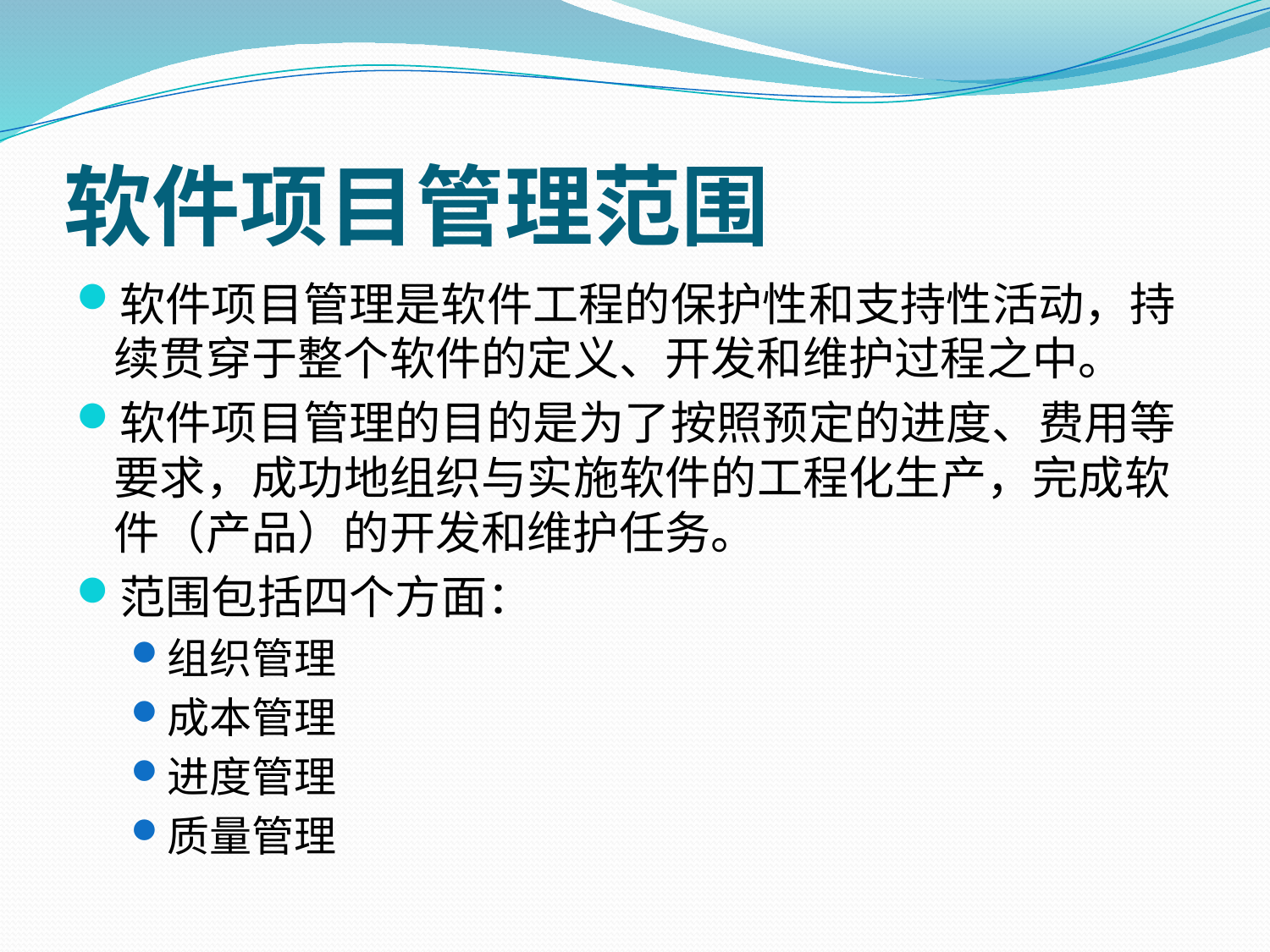

# 软件项目管理范围
软件项目管理是软件工程的保护性和支持性活动，持续贯穿于整个软件的定义、开发和维护过程之中。
软件项目管理的目的是为了按照预定的进度、费用等要求，成功地组织与实施软件的工程化生产，完成软件（产品）的开发和维护任务。
范围包括四个方面：
组织管理
成本管理
进度管理
质量管理